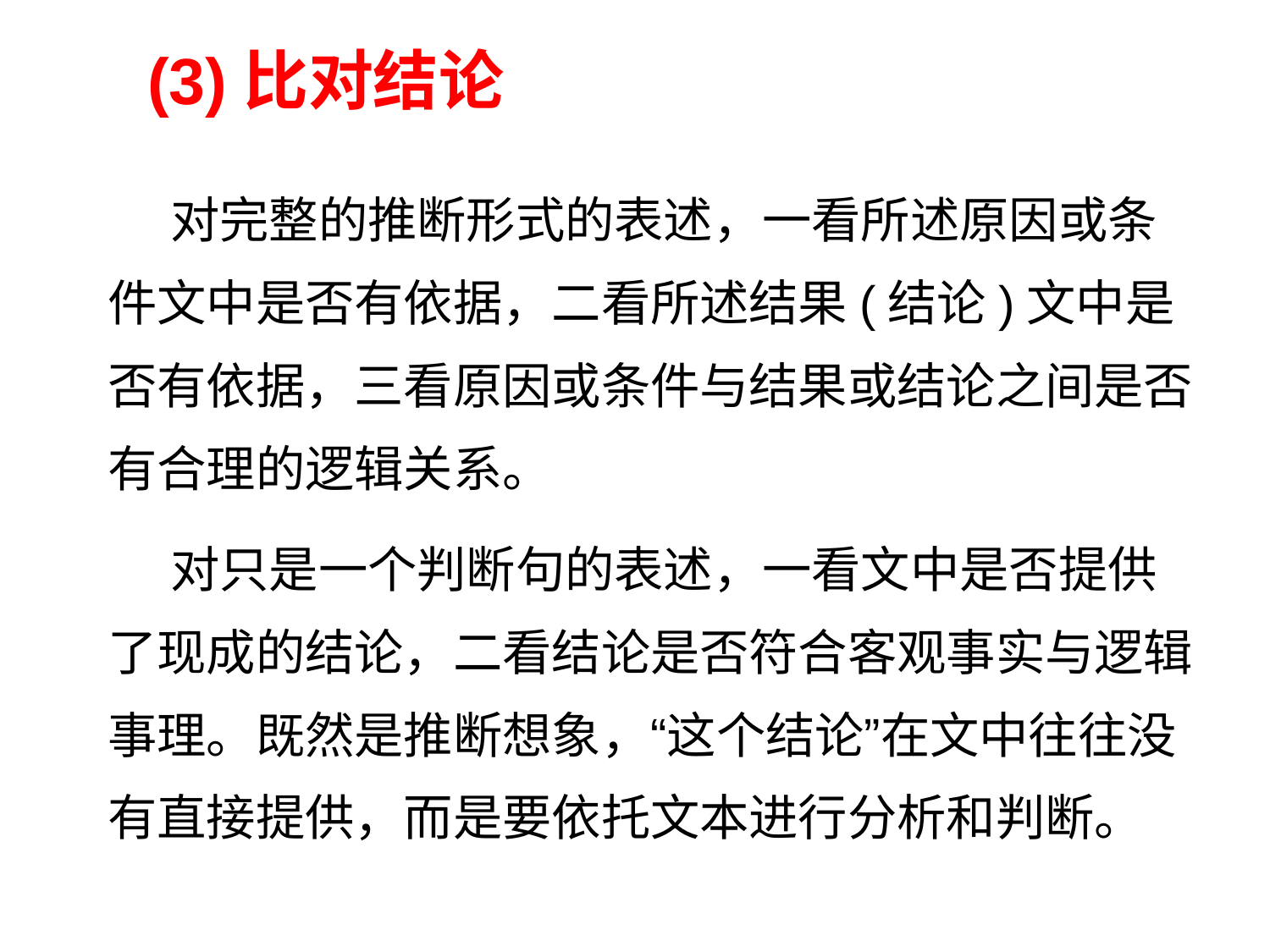

# (3)比对结论
      对完整的推断形式的表述，一看所述原因或条件文中是否有依据，二看所述结果(结论)文中是否有依据，三看原因或条件与结果或结论之间是否有合理的逻辑关系。
      对只是一个判断句的表述，一看文中是否提供了现成的结论，二看结论是否符合客观事实与逻辑事理。既然是推断想象，“这个结论”在文中往往没有直接提供，而是要依托文本进行分析和判断。